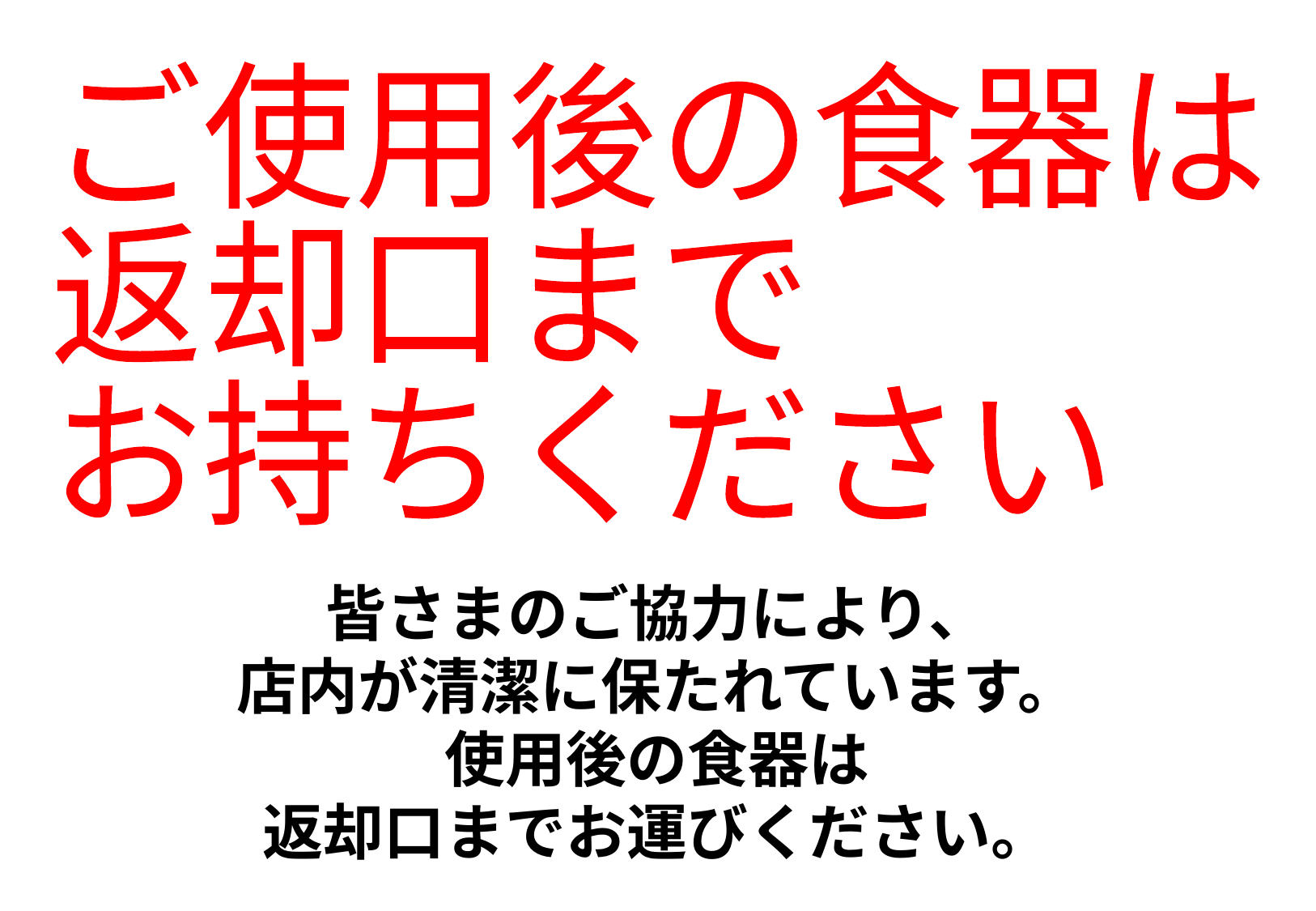

ご使用後の食器は
返却口まで
お持ちください
皆さまのご協力により、
店内が清潔に保たれています。
使用後の食器は
返却口までお運びください。